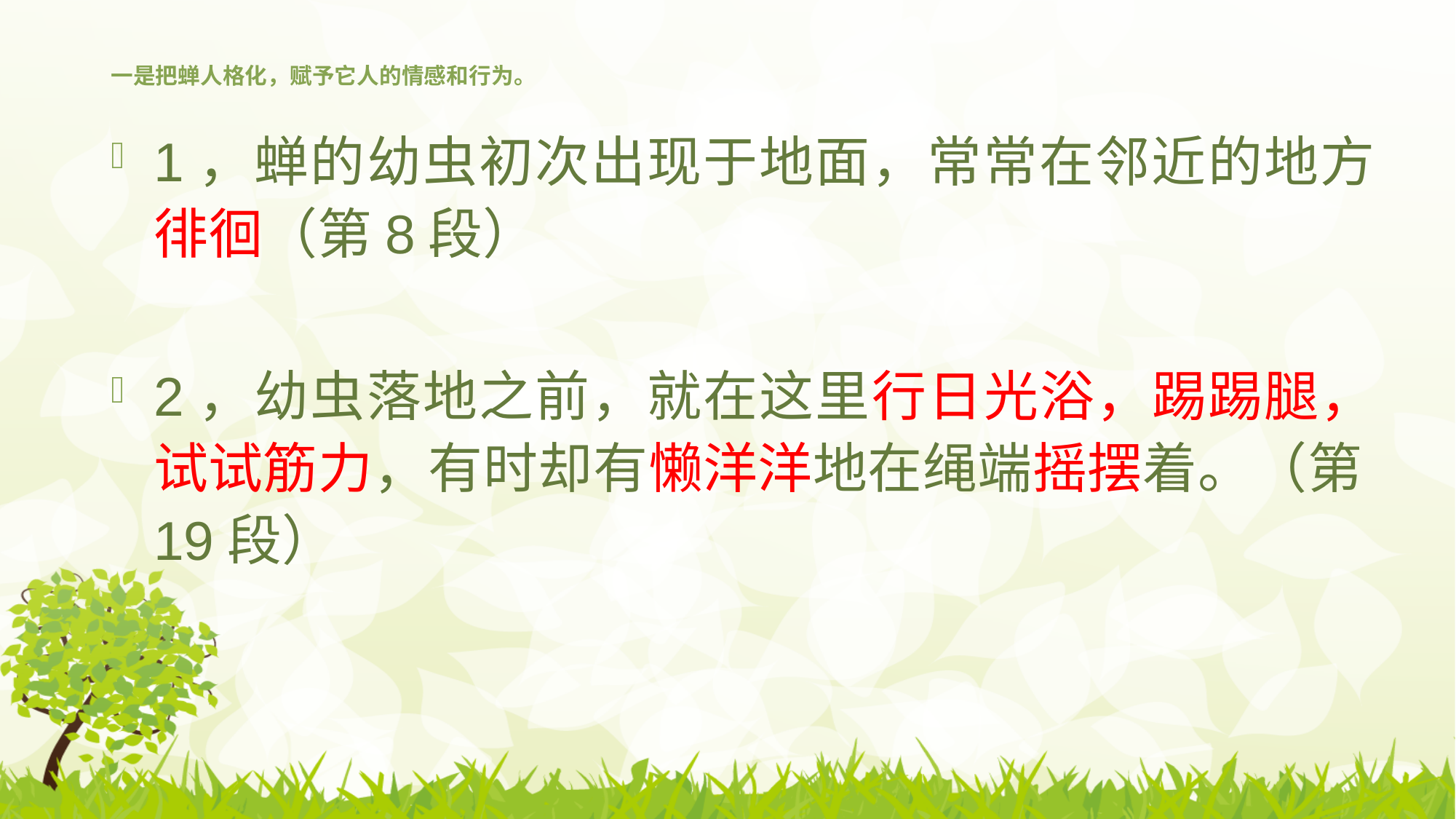

# 一是把蝉人格化，赋予它人的情感和行为。
1，蝉的幼虫初次出现于地面，常常在邻近的地方徘徊（第8段）

2，幼虫落地之前，就在这里行日光浴，踢踢腿，试试筋力，有时却有懒洋洋地在绳端摇摆着。（第19段）